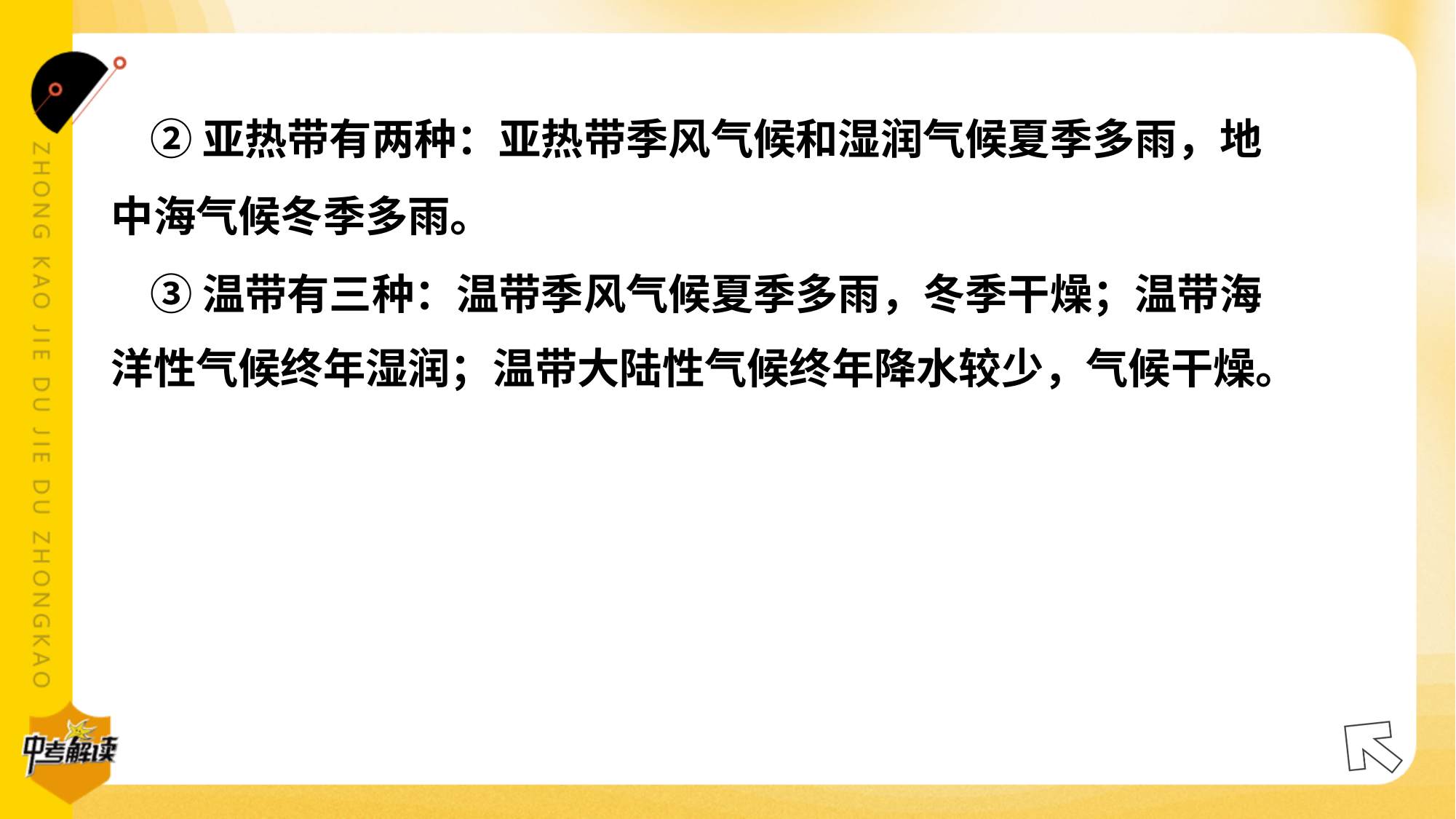

②亚热带有两种：亚热带季风气候和湿润气候夏季多雨，地
中海气候冬季多雨。
    ③温带有三种：温带季风气候夏季多雨，冬季干燥；温带海
洋性气候终年湿润；温带大陆性气候终年降水较少，气候干燥。